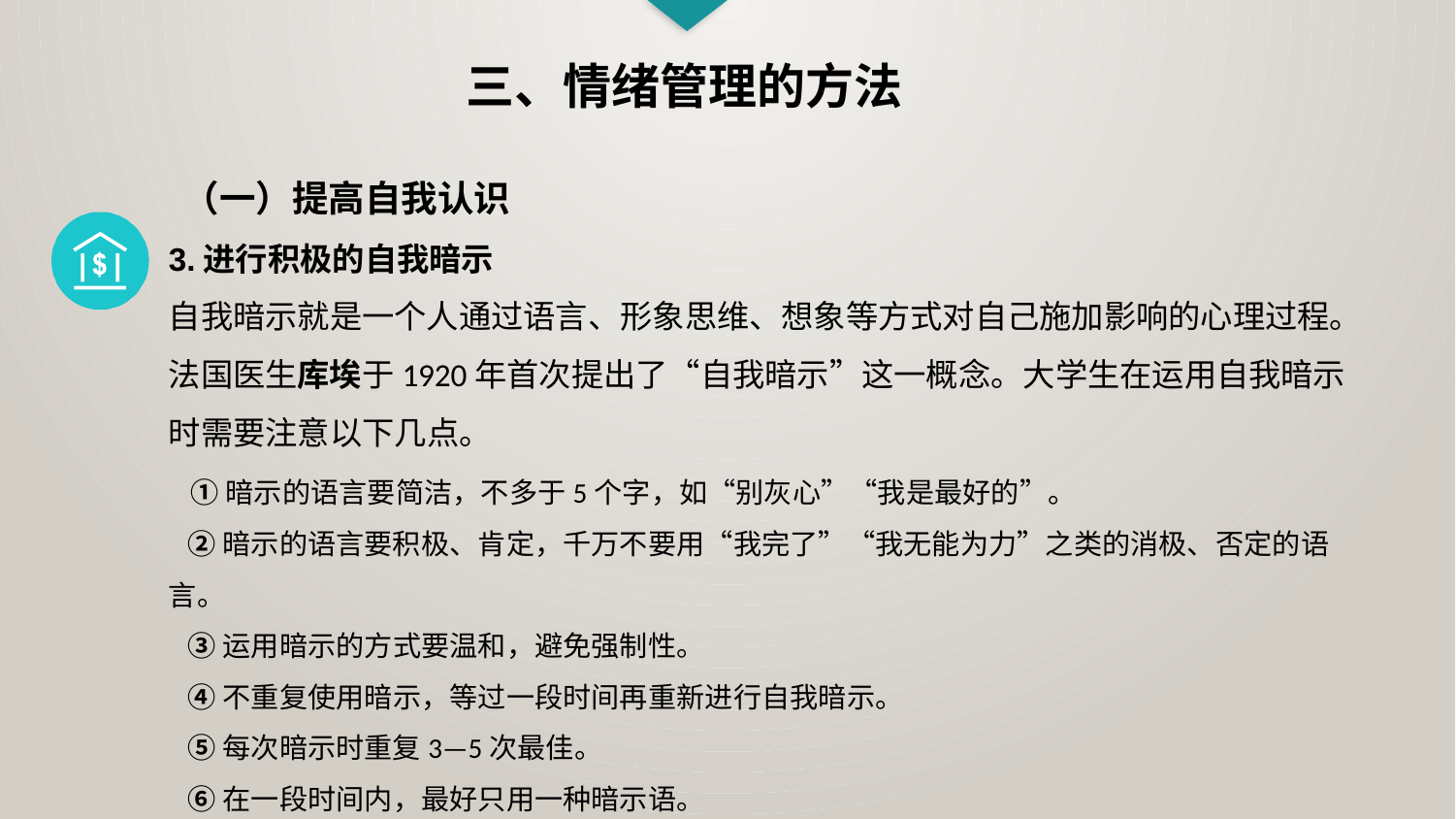

三、情绪管理的方法
（一）提高自我认识

3.进行积极的自我暗示
自我暗示就是一个人通过语言、形象思维、想象等方式对自己施加影响的心理过程。法国医生库埃于1920年首次提出了“自我暗示”这一概念。大学生在运用自我暗示时需要注意以下几点。
   ①暗示的语言要简洁，不多于5个字，如“别灰心”“我是最好的”。
   ②暗示的语言要积极、肯定，千万不要用“我完了”“我无能为力”之类的消极、否定的语言。
   ③运用暗示的方式要温和，避免强制性。
   ④不重复使用暗示，等过一段时间再重新进行自我暗示。
   ⑤每次暗示时重复3—5次最佳。
   ⑥在一段时间内，最好只用一种暗示语。

68